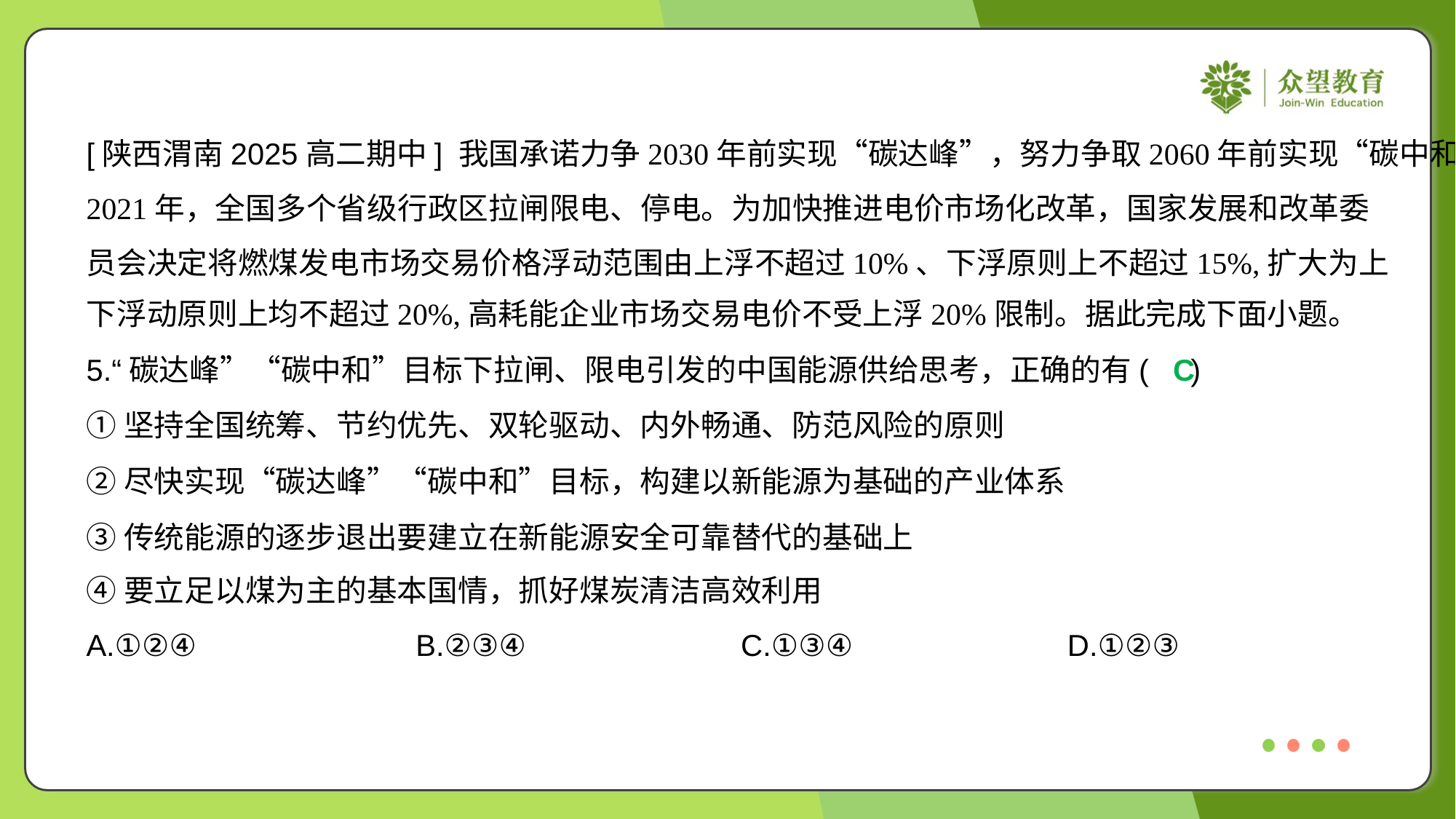

[陕西渭南2025高二期中] 我国承诺力争2030年前实现“碳达峰”，努力争取2060年前实现“碳中和”。
2021年，全国多个省级行政区拉闸限电、停电。为加快推进电价市场化改革，国家发展和改革委
员会决定将燃煤发电市场交易价格浮动范围由上浮不超过10%、下浮原则上不超过15%,扩大为上
下浮动原则上均不超过20%,高耗能企业市场交易电价不受上浮20%限制。据此完成下面小题。
5.“碳达峰”“碳中和”目标下拉闸、限电引发的中国能源供给思考，正确的有(     )
C
①坚持全国统筹、节约优先、双轮驱动、内外畅通、防范风险的原则
②尽快实现“碳达峰”“碳中和”目标，构建以新能源为基础的产业体系
③传统能源的逐步退出要建立在新能源安全可靠替代的基础上
④要立足以煤为主的基本国情，抓好煤炭清洁高效利用
A.①②④	B.②③④	C.①③④	D.①②③